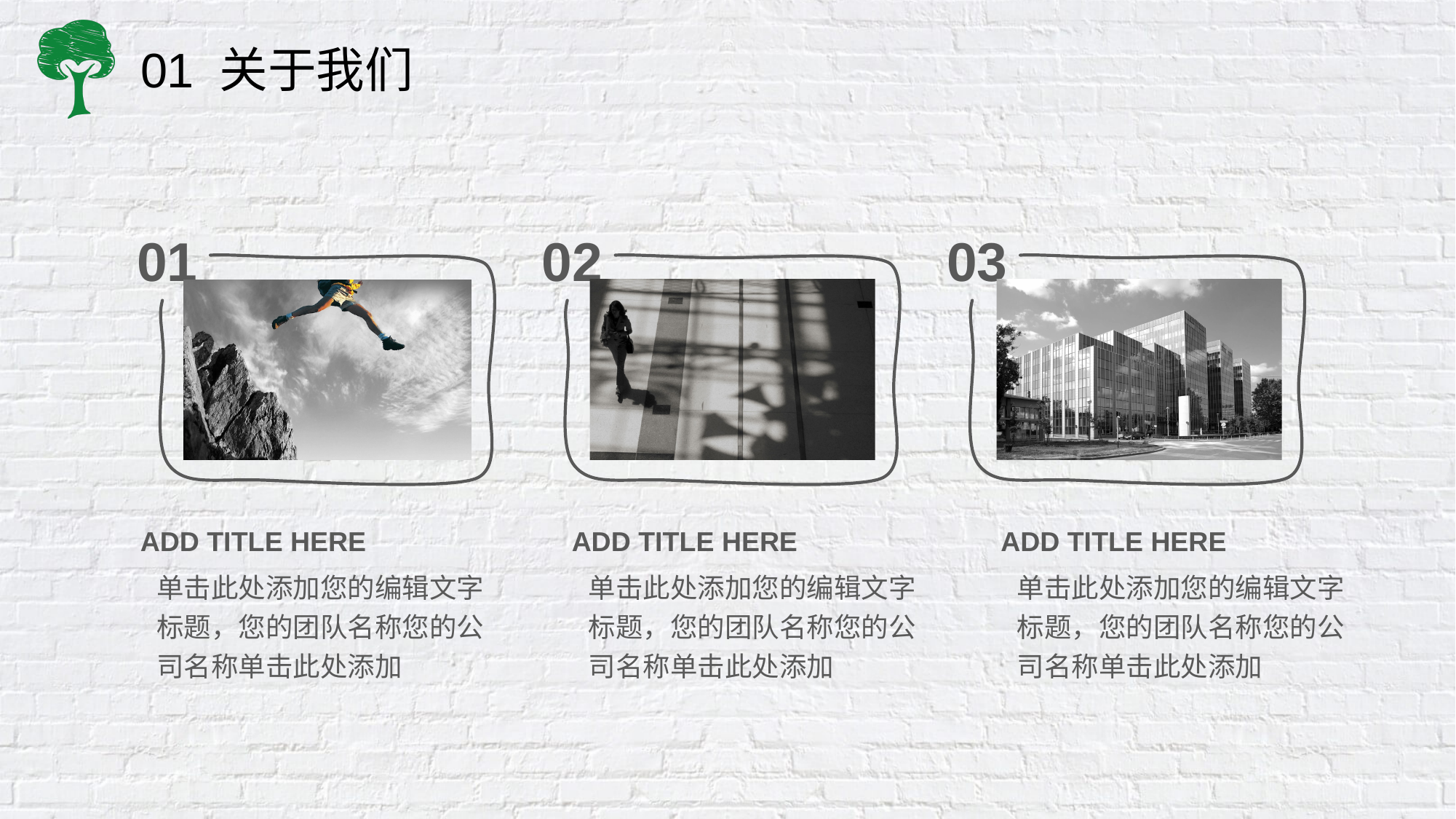

01

02

03

ADD TITLE HERE
单击此处添加您的编辑文字标题，您的团队名称您的公司名称单击此处添加
ADD TITLE HERE
单击此处添加您的编辑文字标题，您的团队名称您的公司名称单击此处添加
ADD TITLE HERE
单击此处添加您的编辑文字标题，您的团队名称您的公司名称单击此处添加